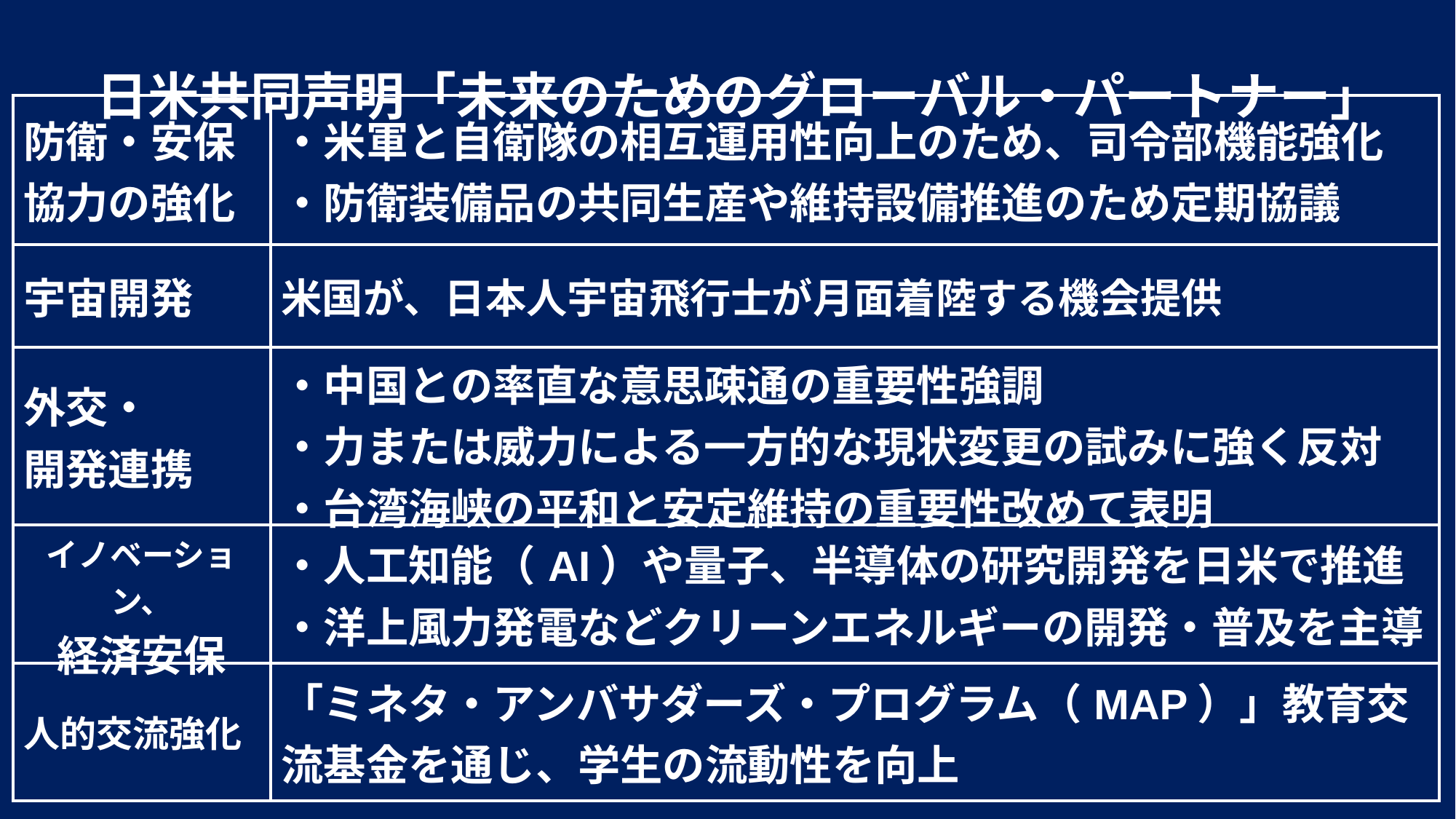

日米共同声明「未来のためのグローバル・パートナー」
| 防衛・安保協力の強化 | ・米軍と自衛隊の相互運用性向上のため、司令部機能強化 ・防衛装備品の共同生産や維持設備推進のため定期協議 |
| --- | --- |
| 宇宙開発 | 米国が、日本人宇宙飛行士が月面着陸する機会提供 |
| 外交・ 開発連携 | ・中国との率直な意思疎通の重要性強調 ・力または威力による一方的な現状変更の試みに強く反対 ・台湾海峡の平和と安定維持の重要性改めて表明 |
| イノベーション、 経済安保 | ・人工知能（AI）や量子、半導体の研究開発を日米で推進 ・洋上風力発電などクリーンエネルギーの開発・普及を主導 |
| 人的交流強化 | 「ミネタ・アンバサダーズ・プログラム（MAP）」教育交流基金を通じ、学生の流動性を向上 |